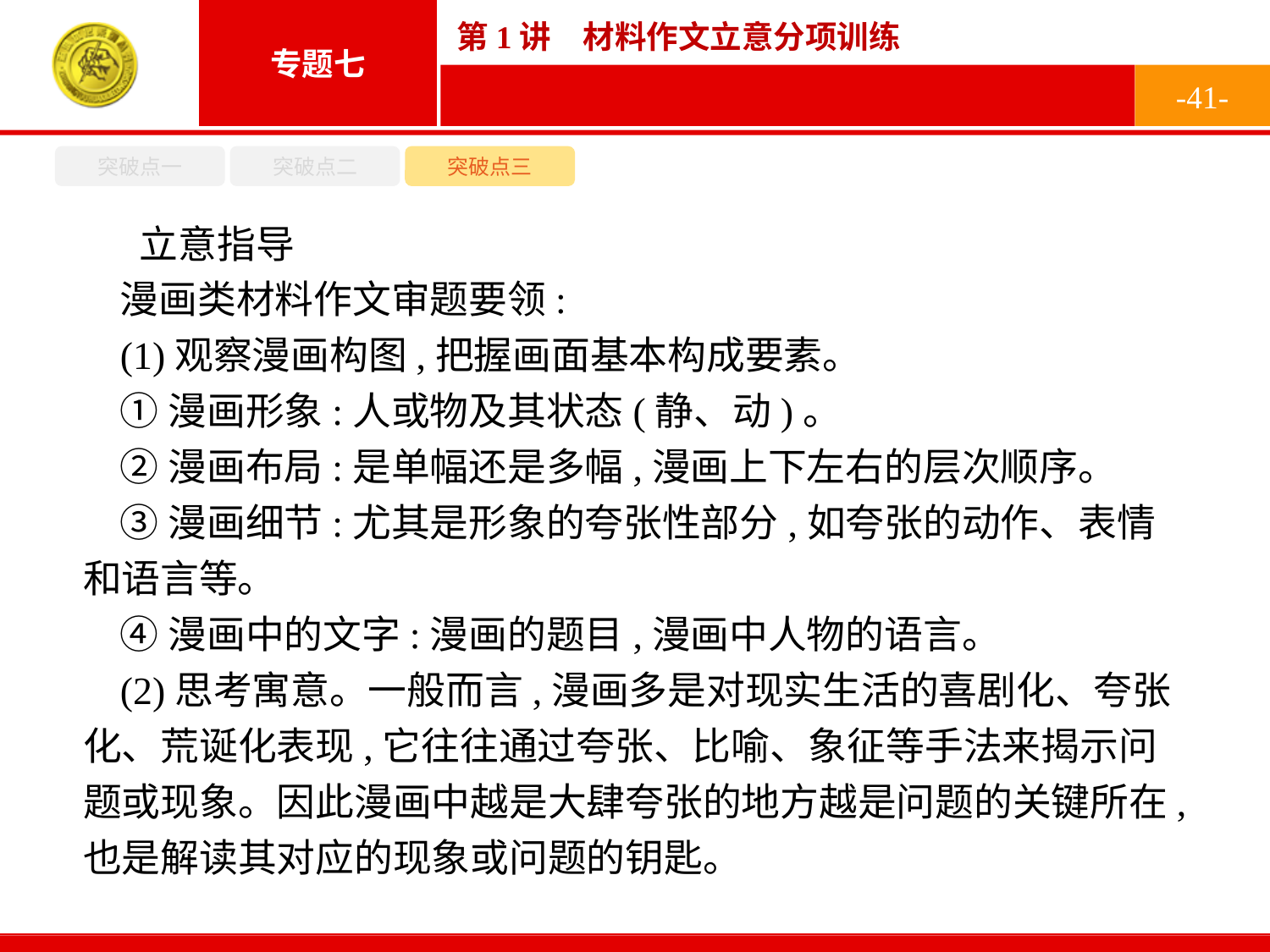

-41-
突破点一
突破点二
突破点三
立意指导
漫画类材料作文审题要领:
(1)观察漫画构图,把握画面基本构成要素。
①漫画形象:人或物及其状态(静、动)。
②漫画布局:是单幅还是多幅,漫画上下左右的层次顺序。
③漫画细节:尤其是形象的夸张性部分,如夸张的动作、表情和语言等。
④漫画中的文字:漫画的题目,漫画中人物的语言。
(2)思考寓意。一般而言,漫画多是对现实生活的喜剧化、夸张化、荒诞化表现,它往往通过夸张、比喻、象征等手法来揭示问题或现象。因此漫画中越是大肆夸张的地方越是问题的关键所在,也是解读其对应的现象或问题的钥匙。